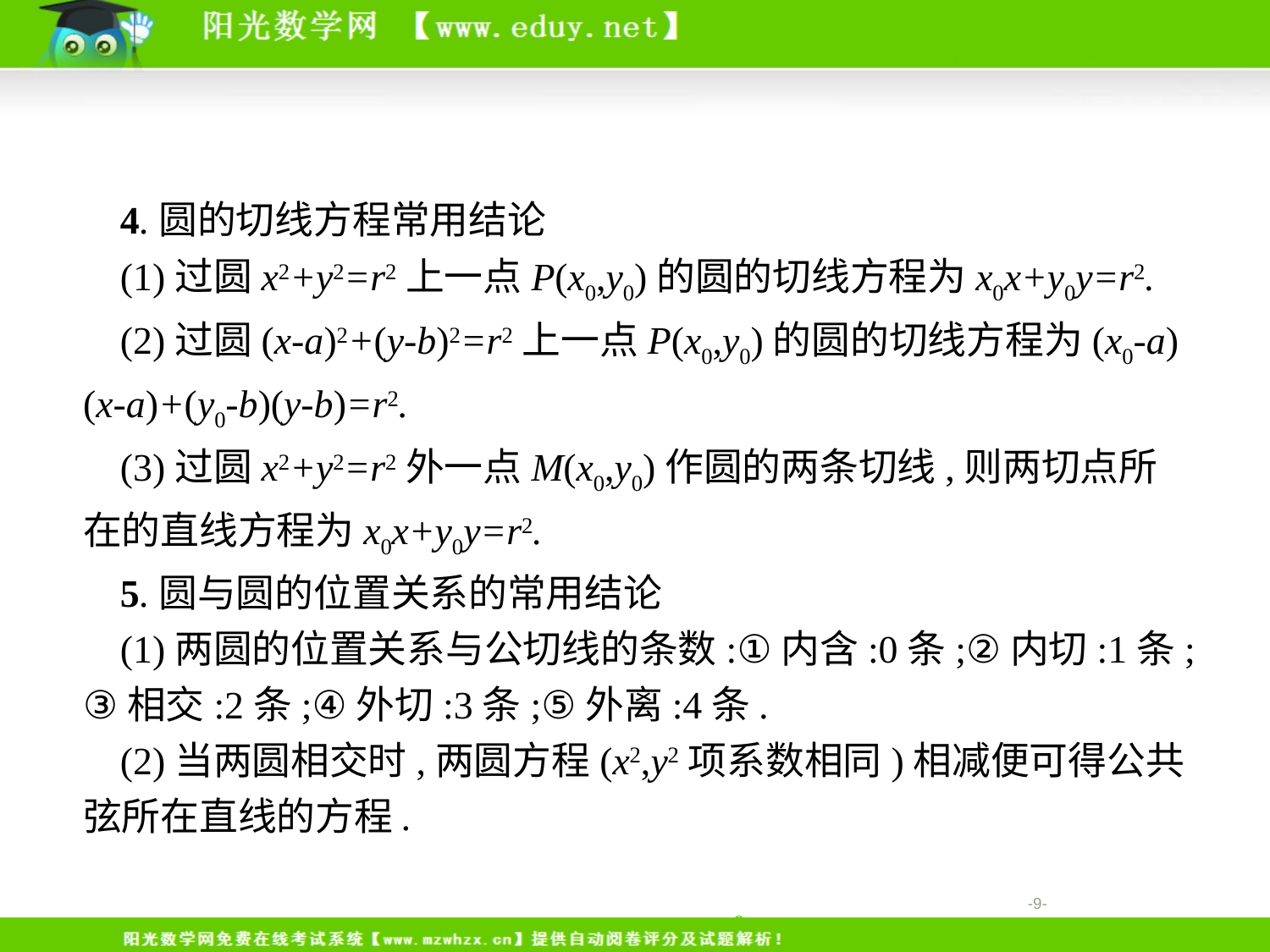

4.圆的切线方程常用结论
(1)过圆x2+y2=r2上一点P(x0,y0)的圆的切线方程为x0x+y0y=r2.
(2)过圆(x-a)2+(y-b)2=r2上一点P(x0,y0)的圆的切线方程为(x0-a)(x-a)+(y0-b)(y-b)=r2.
(3)过圆x2+y2=r2外一点M(x0,y0)作圆的两条切线,则两切点所在的直线方程为x0x+y0y=r2.
5.圆与圆的位置关系的常用结论
(1)两圆的位置关系与公切线的条数:①内含:0条;②内切:1条;③相交:2条;④外切:3条;⑤外离:4条.
(2)当两圆相交时,两圆方程(x2,y2项系数相同)相减便可得公共弦所在直线的方程.
-9-